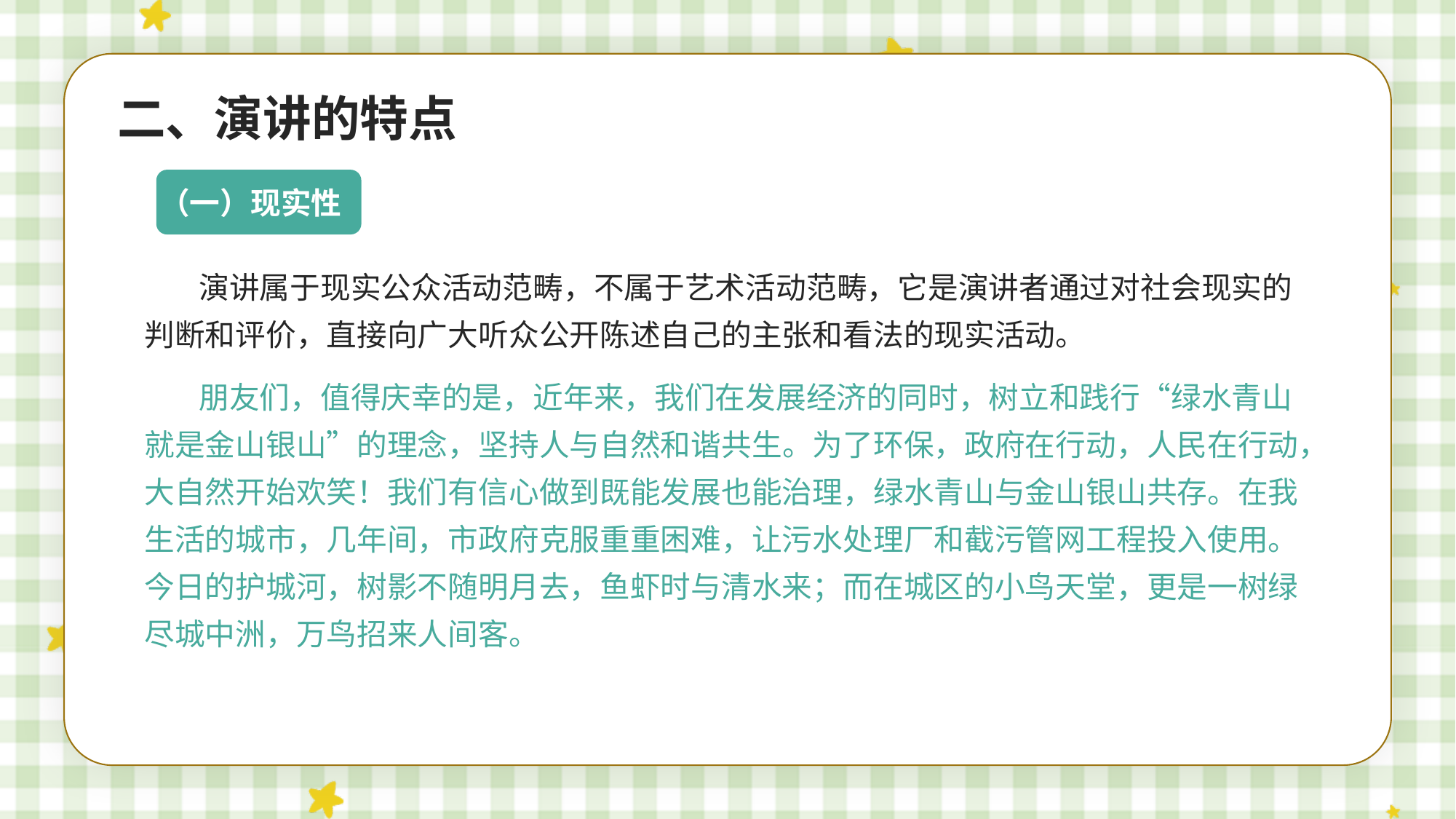

二、演讲的特点
（一）现实性
演讲属于现实公众活动范畴，不属于艺术活动范畴，它是演讲者通过对社会现实的判断和评价，直接向广大听众公开陈述自己的主张和看法的现实活动。
朋友们，值得庆幸的是，近年来，我们在发展经济的同时，树立和践行“绿水青山就是金山银山”的理念，坚持人与自然和谐共生。为了环保，政府在行动，人民在行动，大自然开始欢笑！我们有信心做到既能发展也能治理，绿水青山与金山银山共存。在我生活的城市，几年间，市政府克服重重困难，让污水处理厂和截污管网工程投入使用。今日的护城河，树影不随明月去，鱼虾时与清水来；而在城区的小鸟天堂，更是一树绿尽城中洲，万鸟招来人间客。